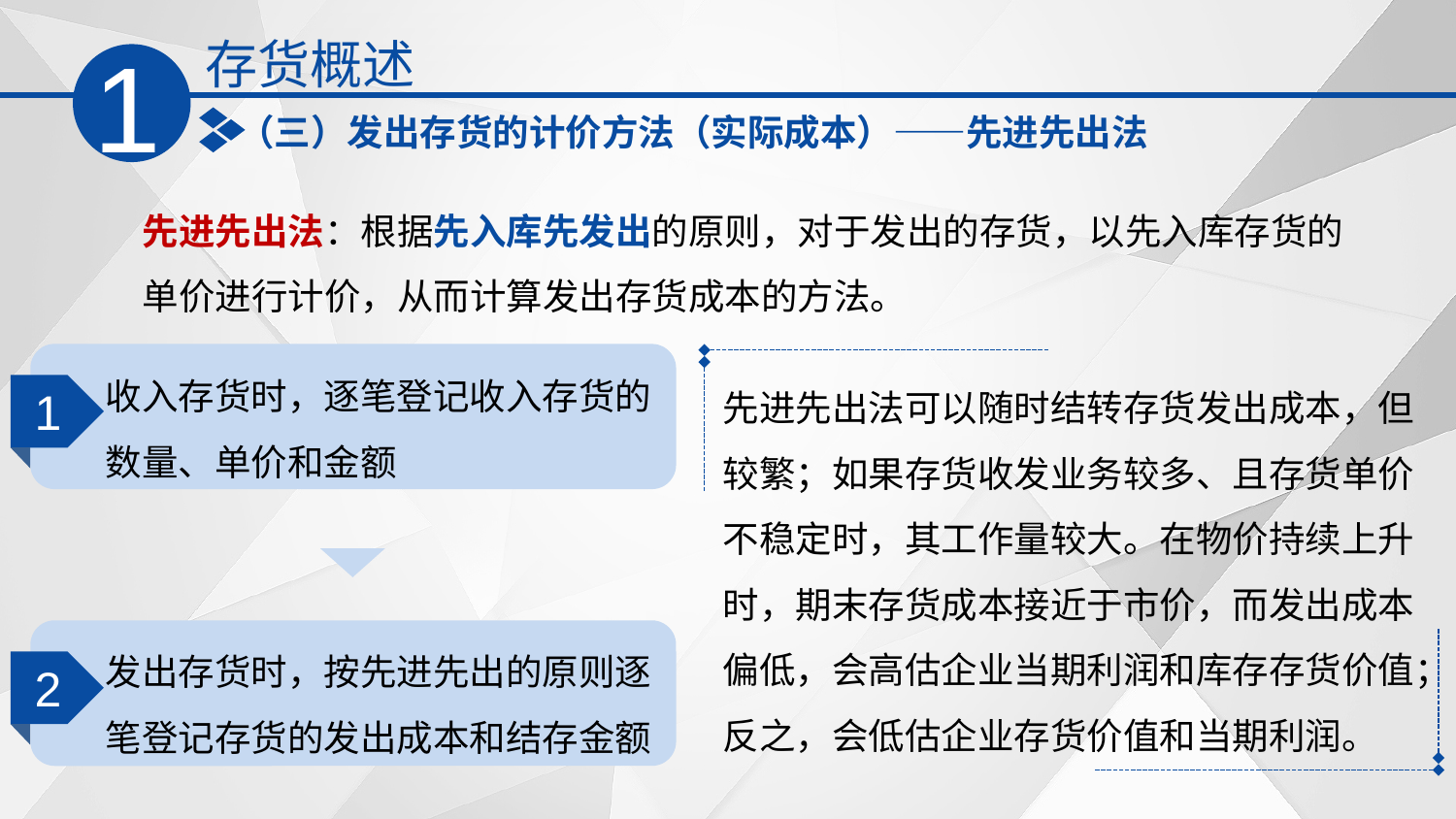

存货概述
1

（三）发出存货的计价方法（实际成本）——先进先出法

先进先出法：根据先入库先发出的原则，对于发出的存货，以先入库存货的单价进行计价，从而计算发出存货成本的方法。

1

收入存货时，逐笔登记收入存货的数量、单价和金额
先进先出法可以随时结转存货发出成本，但较繁；如果存货收发业务较多、且存货单价不稳定时，其工作量较大。在物价持续上升时，期末存货成本接近于市价，而发出成本偏低，会高估企业当期利润和库存存货价值；反之，会低估企业存货价值和当期利润。

2

发出存货时，按先进先出的原则逐笔登记存货的发出成本和结存金额